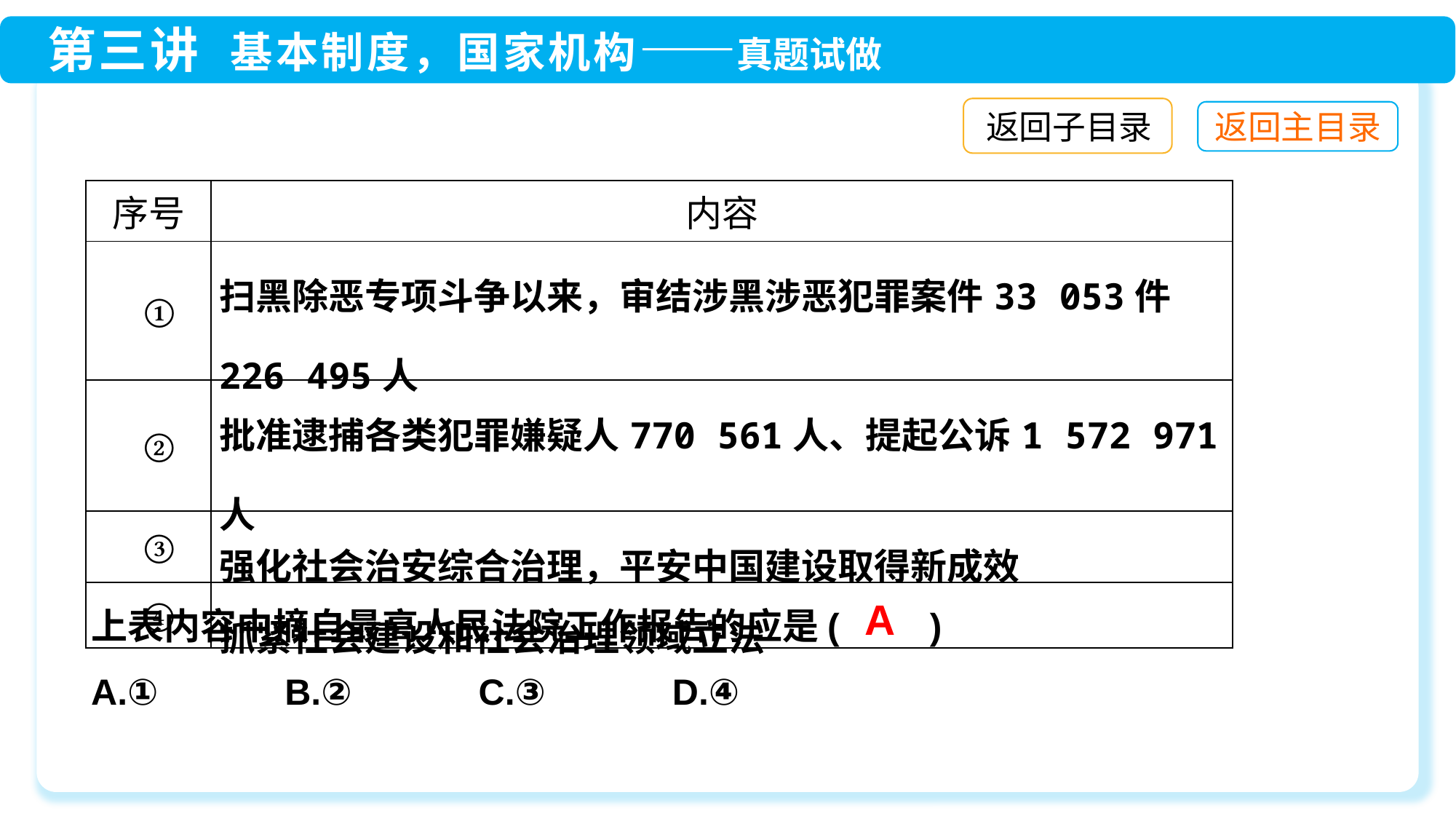

返回子目录

| 序号 | 内容 |
| --- | --- |
| ① | 扫黑除恶专项斗争以来，审结涉黑涉恶犯罪案件33 053件226 495人 |
| ② | 批准逮捕各类犯罪嫌疑人770 561人、提起公诉1 572 971人 |
| ③ | 强化社会治安综合治理，平安中国建设取得新成效 |
| ④ | 抓紧社会建设和社会治理领域立法 |
上表内容中摘自最高人民法院工作报告的应是(　　)
A.①　　　B.②　　　C.③　　　D.④
A